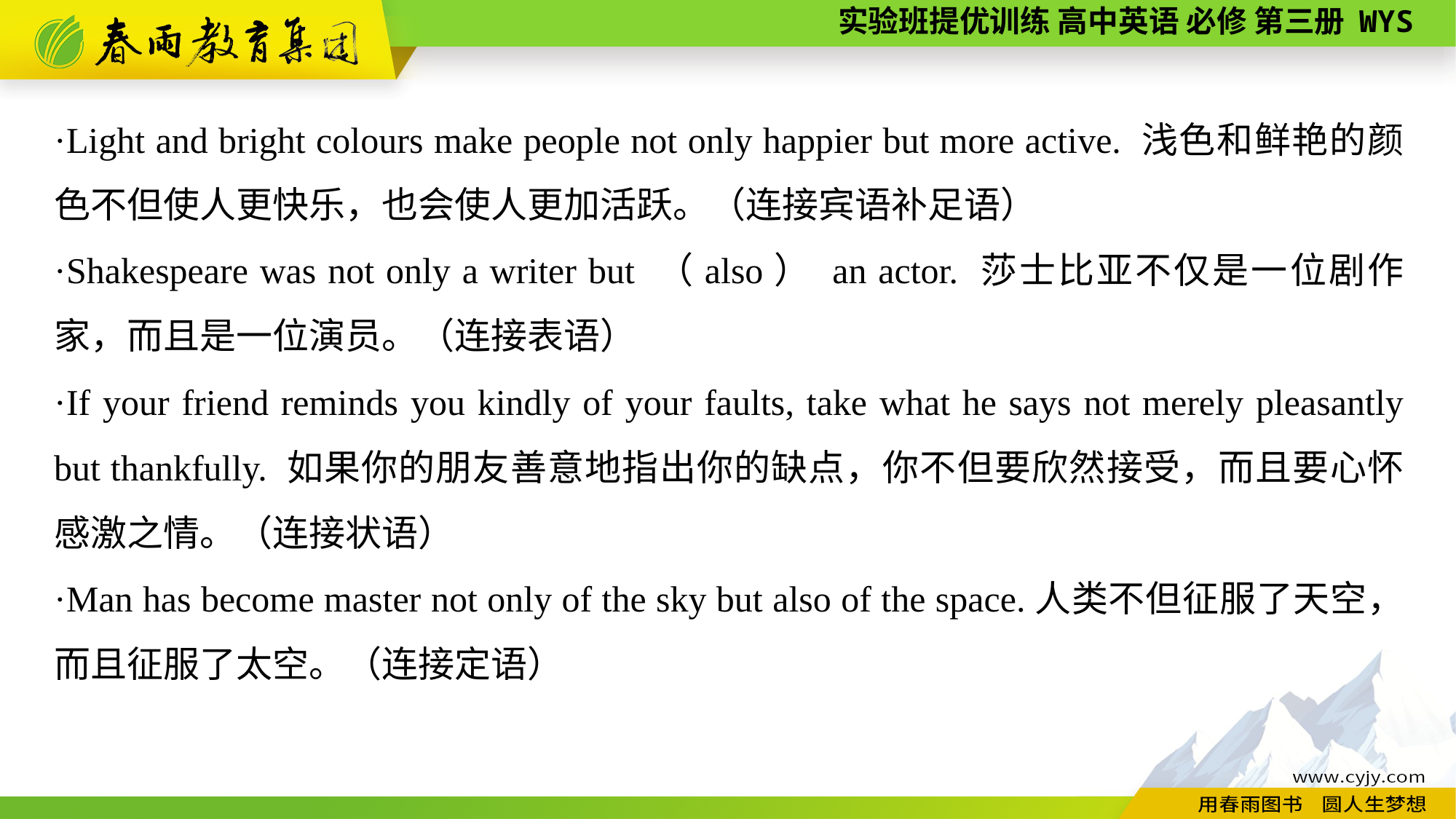

·Light and bright colours make people not only happier but more active. 浅色和鲜艳的颜色不但使人更快乐，也会使人更加活跃。（连接宾语补足语）
·Shakespeare was not only a writer but （also） an actor. 莎士比亚不仅是一位剧作家，而且是一位演员。（连接表语）
·If your friend reminds you kindly of your faults, take what he says not merely pleasantly but thankfully. 如果你的朋友善意地指出你的缺点，你不但要欣然接受，而且要心怀感激之情。（连接状语）
·Man has become master not only of the sky but also of the space.人类不但征服了天空，而且征服了太空。（连接定语）